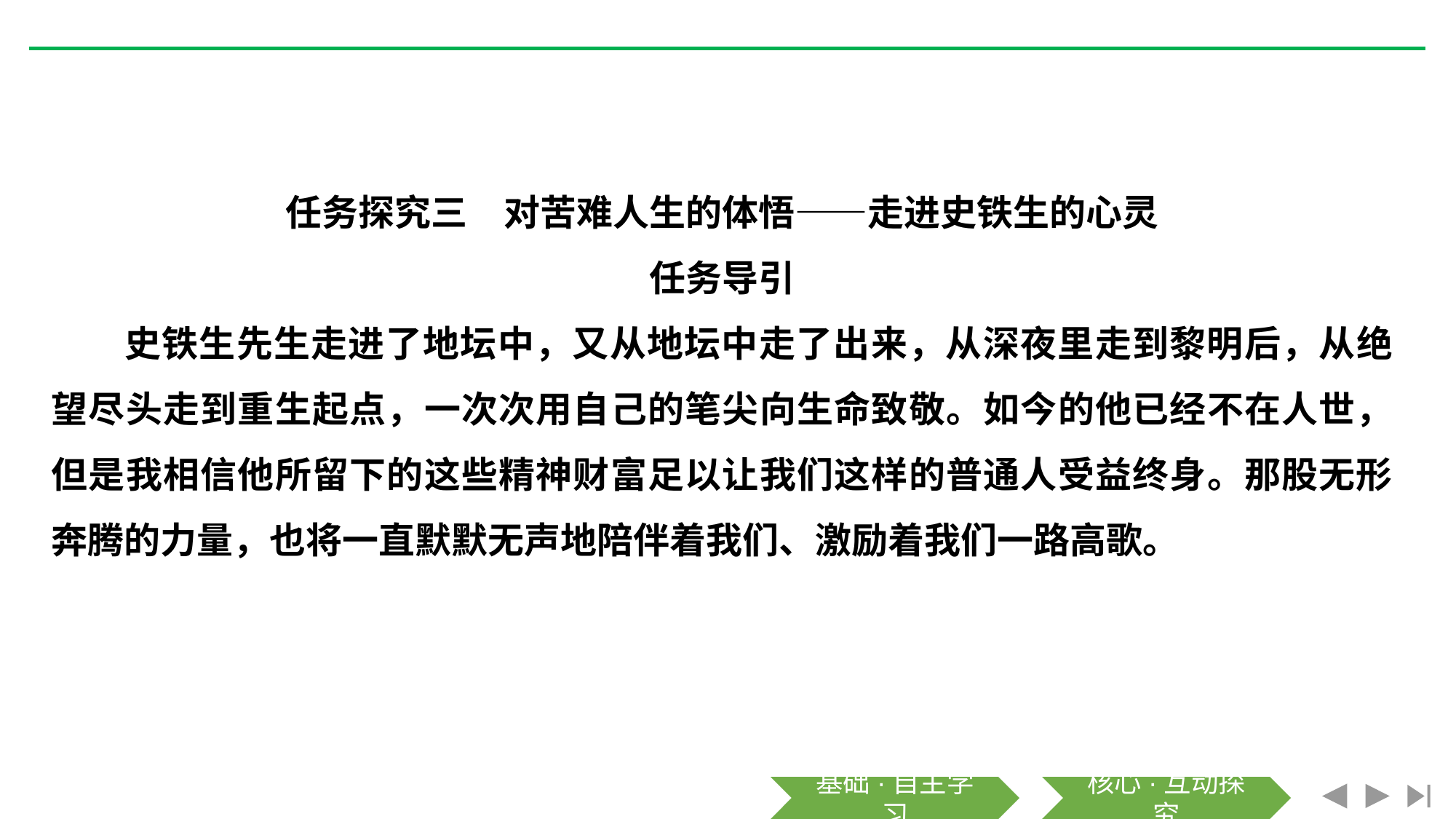

任务探究三　对苦难人生的体悟——走进史铁生的心灵
任务导引
史铁生先生走进了地坛中，又从地坛中走了出来，从深夜里走到黎明后，从绝望尽头走到重生起点，一次次用自己的笔尖向生命致敬。如今的他已经不在人世，但是我相信他所留下的这些精神财富足以让我们这样的普通人受益终身。那股无形奔腾的力量，也将一直默默无声地陪伴着我们、激励着我们一路高歌。